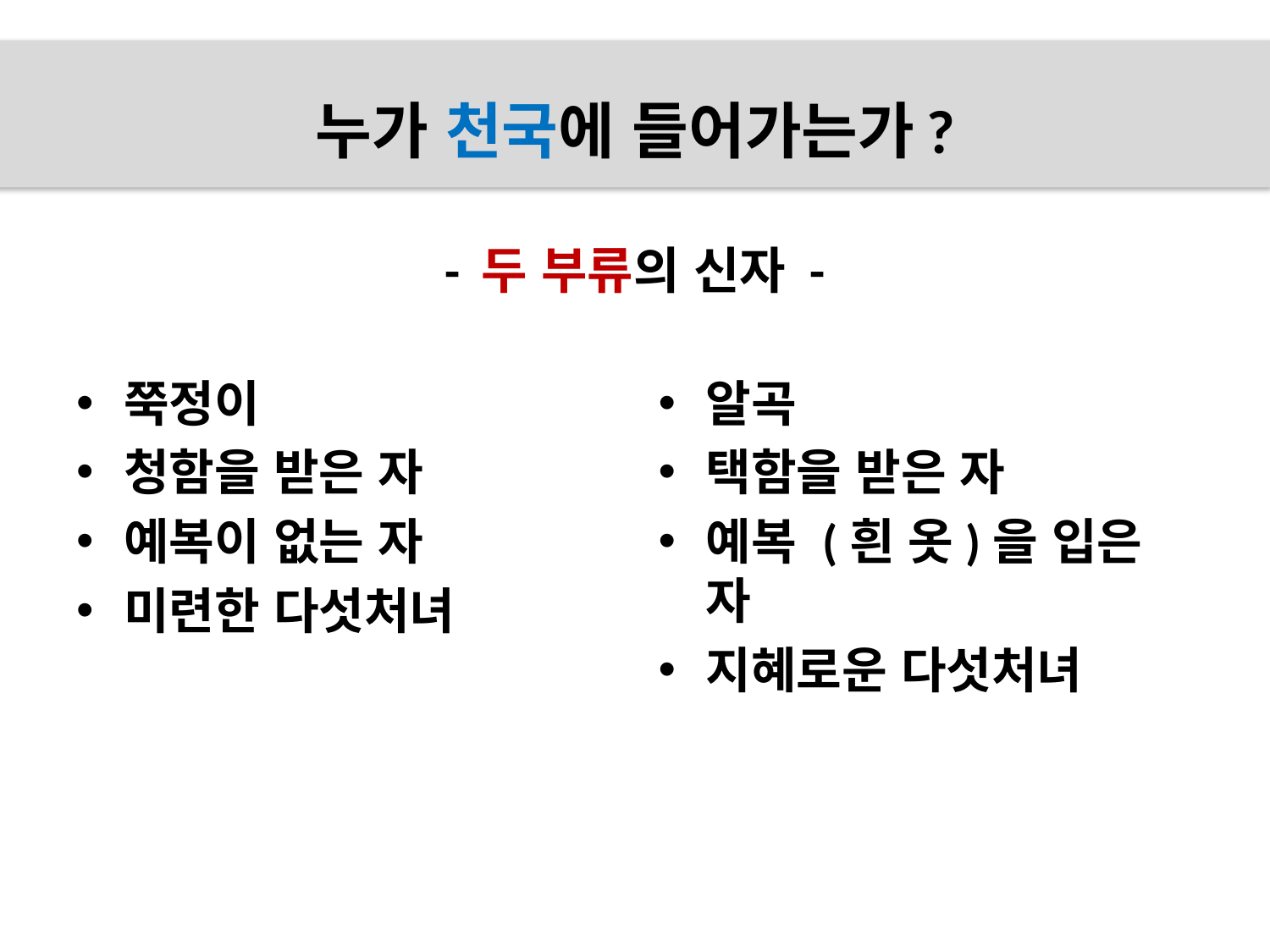

# 누가 천국에 들어가는가? - 두 부류의 신자 -
쭉정이
청함을 받은 자
예복이 없는 자
미련한 다섯처녀
알곡
택함을 받은 자
예복 (흰 옷)을 입은 자
지혜로운 다섯처녀